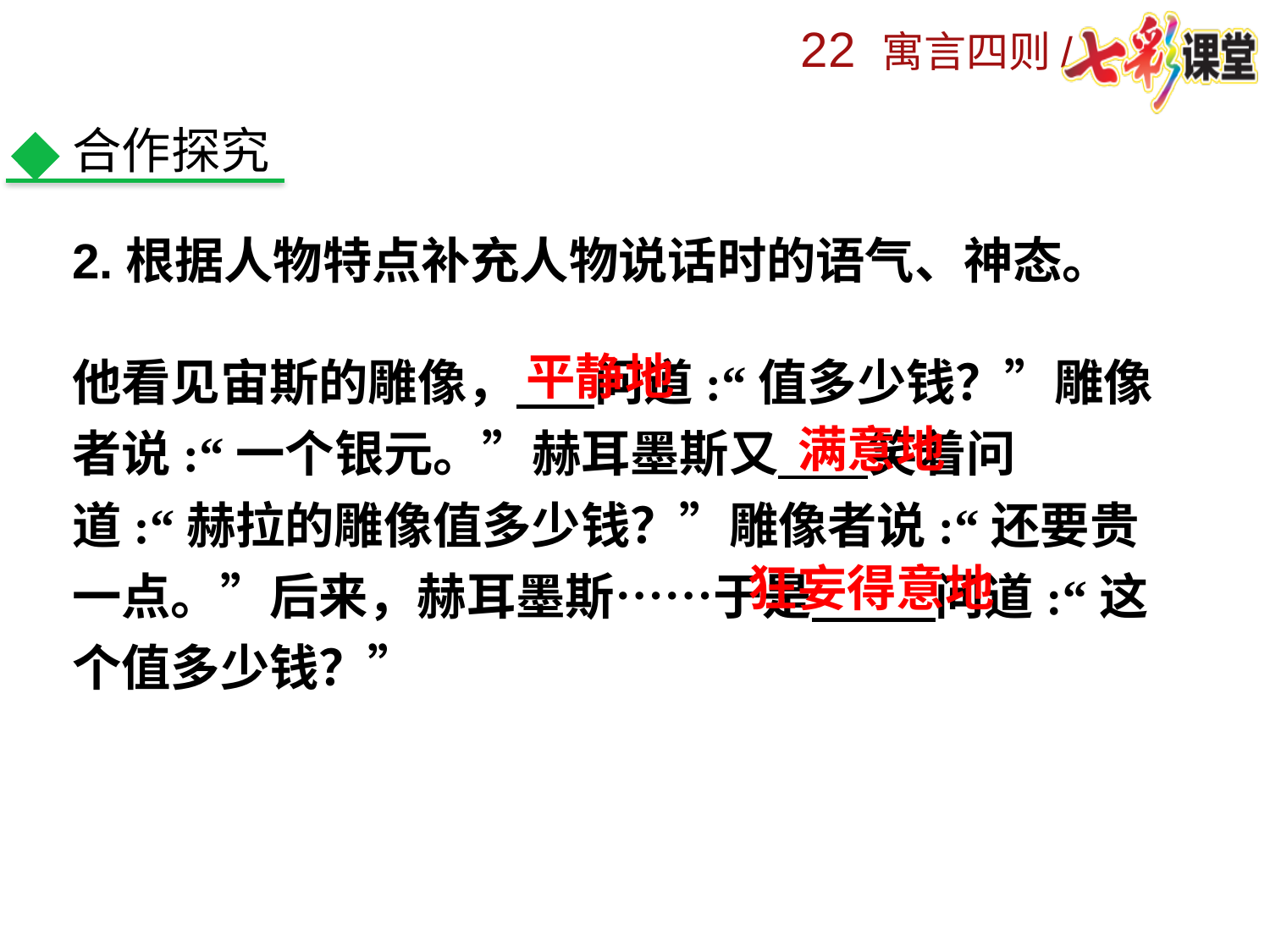

合作探究

2.根据人物特点补充人物说话时的语气、神态。

他看见宙斯的雕像，       问道:“值多少钱？”雕像者说:“一个银元。”赫耳墨斯又        笑着问道:“赫拉的雕像值多少钱？”雕像者说:“还要贵一点。”后来，赫耳墨斯……于是           问道:“这个值多少钱？”
平静地
满意地
狂妄得意地